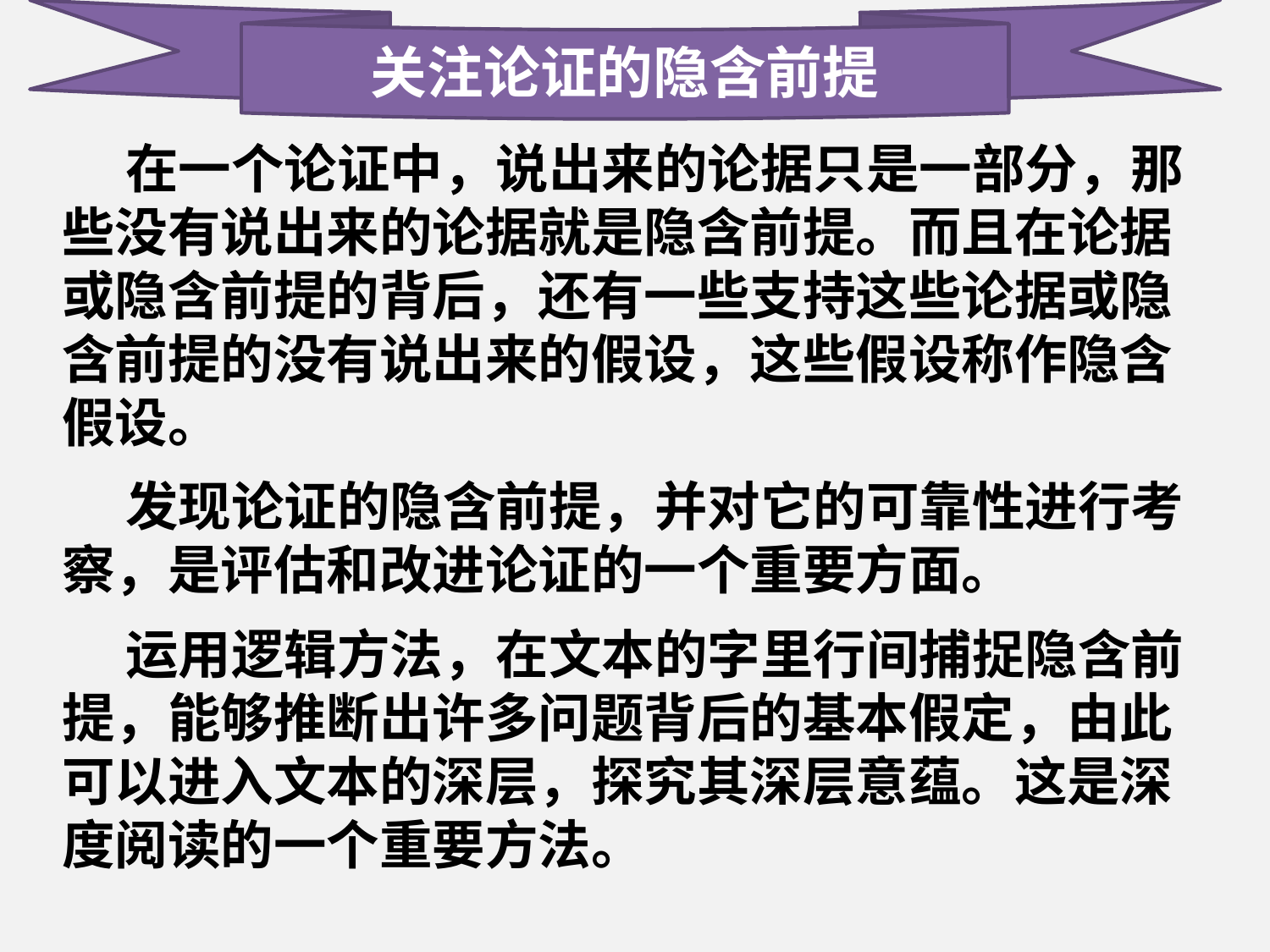

关注论证的隐含前提
在一个论证中，说出来的论据只是一部分，那些没有说出来的论据就是隐含前提。而且在论据或隐含前提的背后，还有一些支持这些论据或隐含前提的没有说出来的假设，这些假设称作隐含假设。
发现论证的隐含前提，并对它的可靠性进行考察，是评估和改进论证的一个重要方面。
运用逻辑方法，在文本的字里行间捕捉隐含前提，能够推断出许多问题背后的基本假定，由此可以进入文本的深层，探究其深层意蕴。这是深度阅读的一个重要方法。